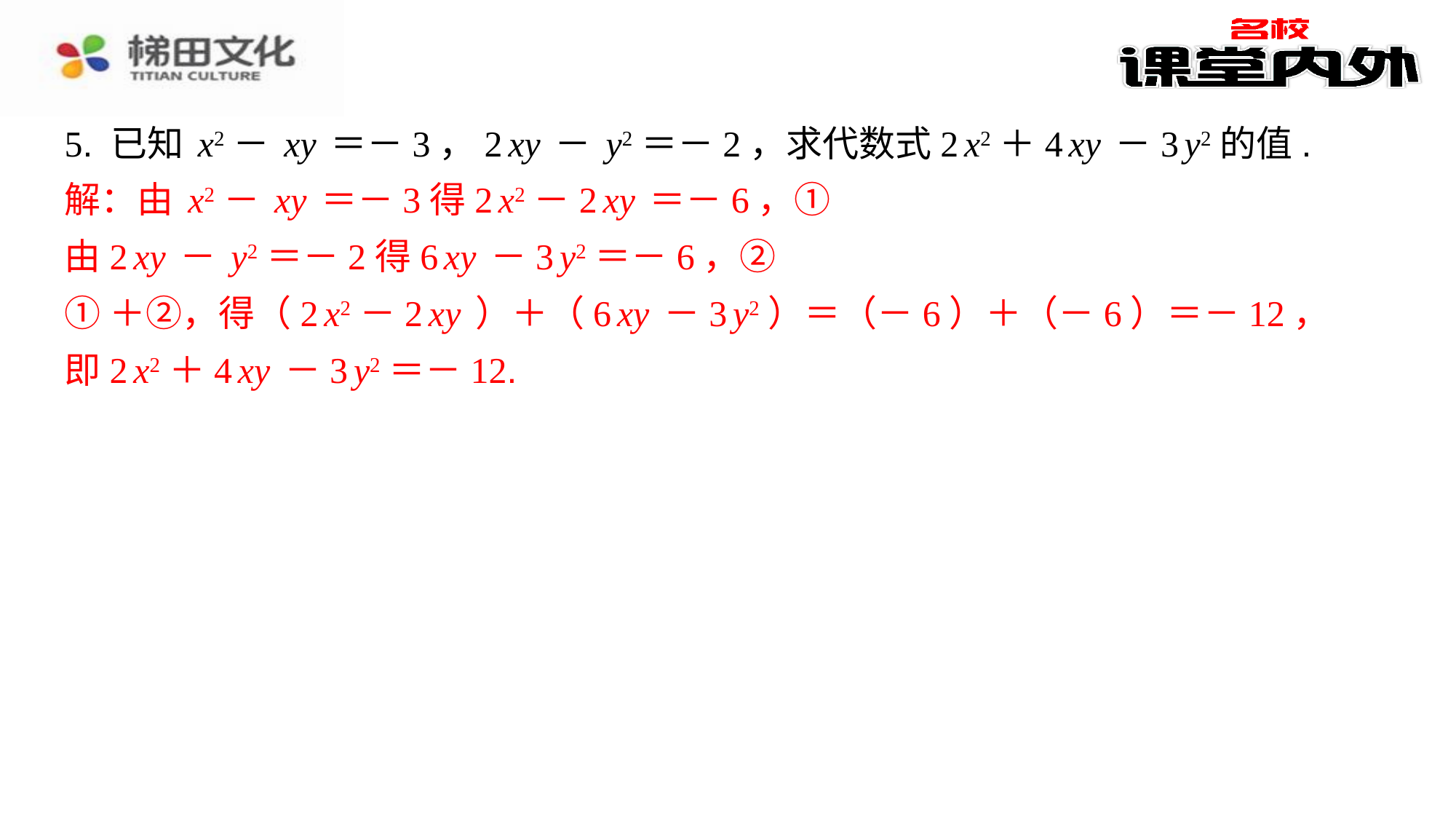

5. 已知x2－xy＝－3，2xy－y2＝－2，求代数式2x2＋4xy－3y2的值.
解：由x2－xy＝－3得2x2－2xy＝－6，①
由2xy－y2＝－2得6xy－3y2＝－6，②
①＋②，得（2x2－2xy）＋（6xy－3y2）＝（－6）＋（－6）＝－12，
即2x2＋4xy－3y2＝－12.
解：由x2－xy＝－3得2x2－2xy＝－6，①
由2xy－y2＝－2得6xy－3y2＝－6，②
①＋②，得（2x2－2xy）＋（6xy－3y2）＝（－6）＋（－6）＝－12，
即2x2＋4xy－3y2＝－12.